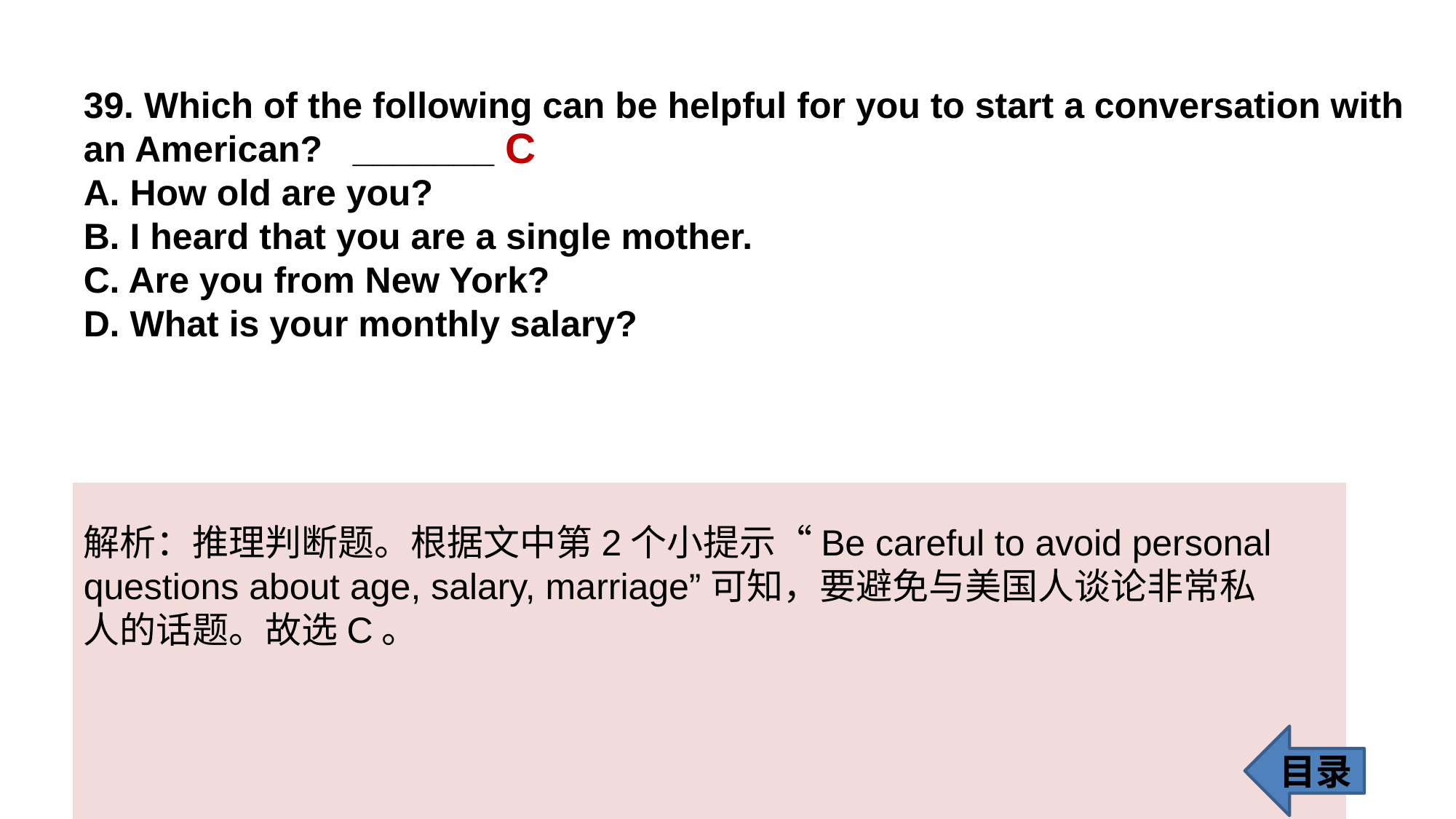

39. Which of the following can be helpful for you to start a conversation with an American?   _______
A. How old are you?
B. I heard that you are a single mother.
C. Are you from New York?
D. What is your monthly salary?
C

解析：推理判断题。根据文中第2个小提示“Be careful to avoid personal
questions about age, salary, marriage”可知，要避免与美国人谈论非常私
人的话题。故选C。
目录
42